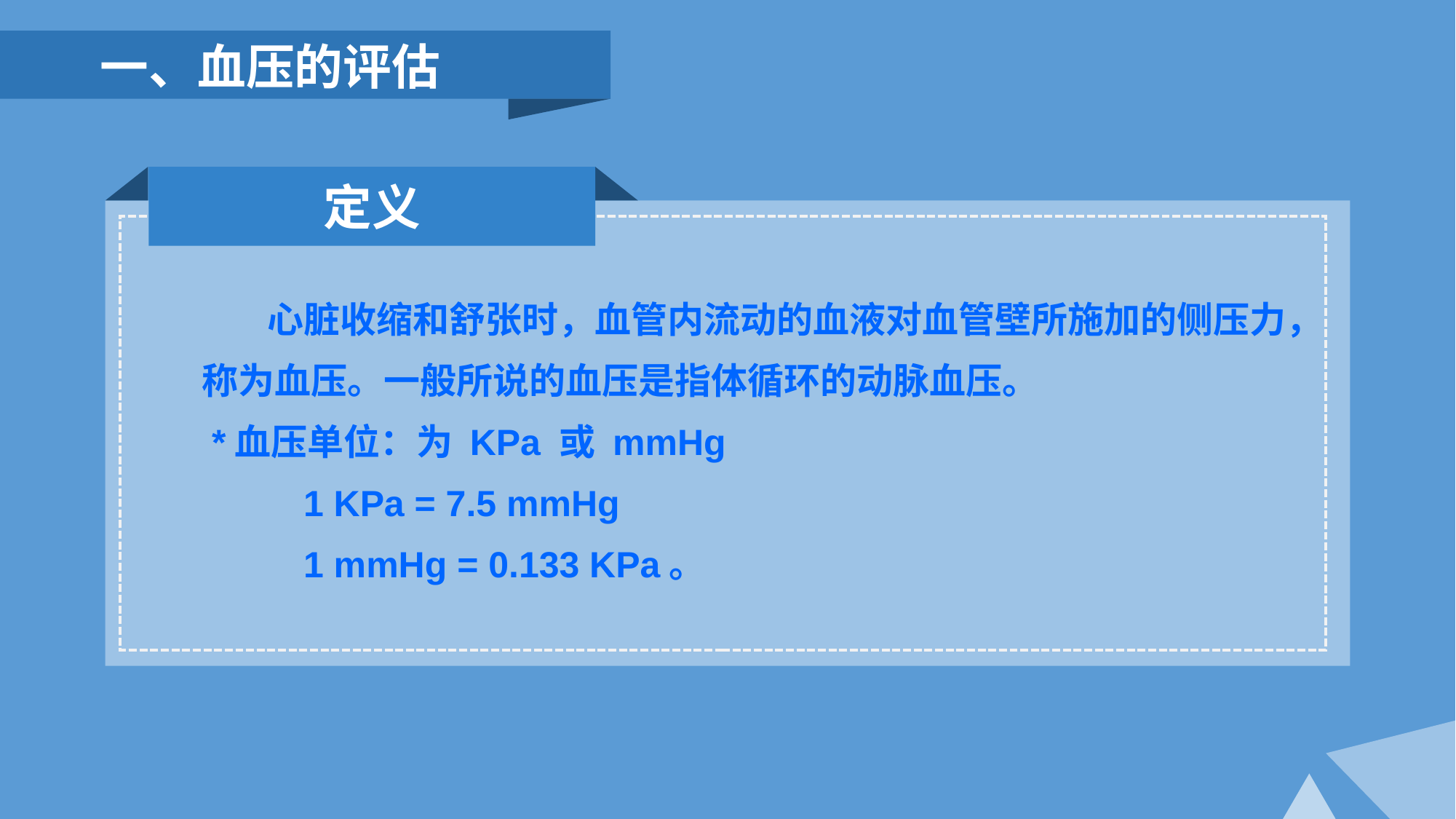

一、血压的评估

定义

       心脏收缩和舒张时，血管内流动的血液对血管壁所施加的侧压力，称为血压。一般所说的血压是指体循环的动脉血压。
 *血压单位：为 KPa 或 mmHg
          1 KPa = 7.5 mmHg
          1 mmHg = 0.133 KPa。